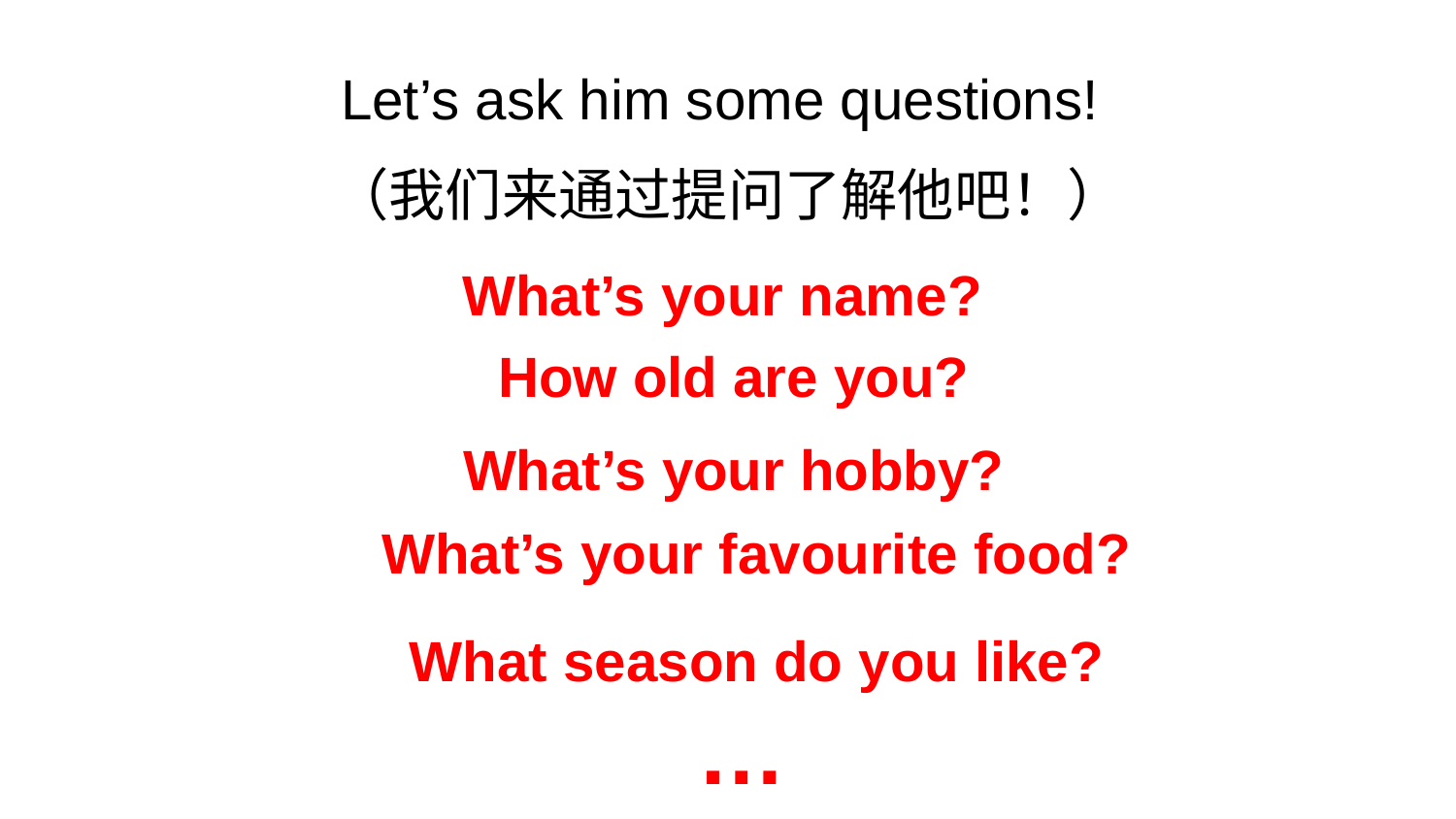

Let’s ask him some questions!
（我们来通过提问了解他吧！）
What’s your name?
How old are you?
What’s your hobby?
What’s your favourite food?
What season do you like?
…